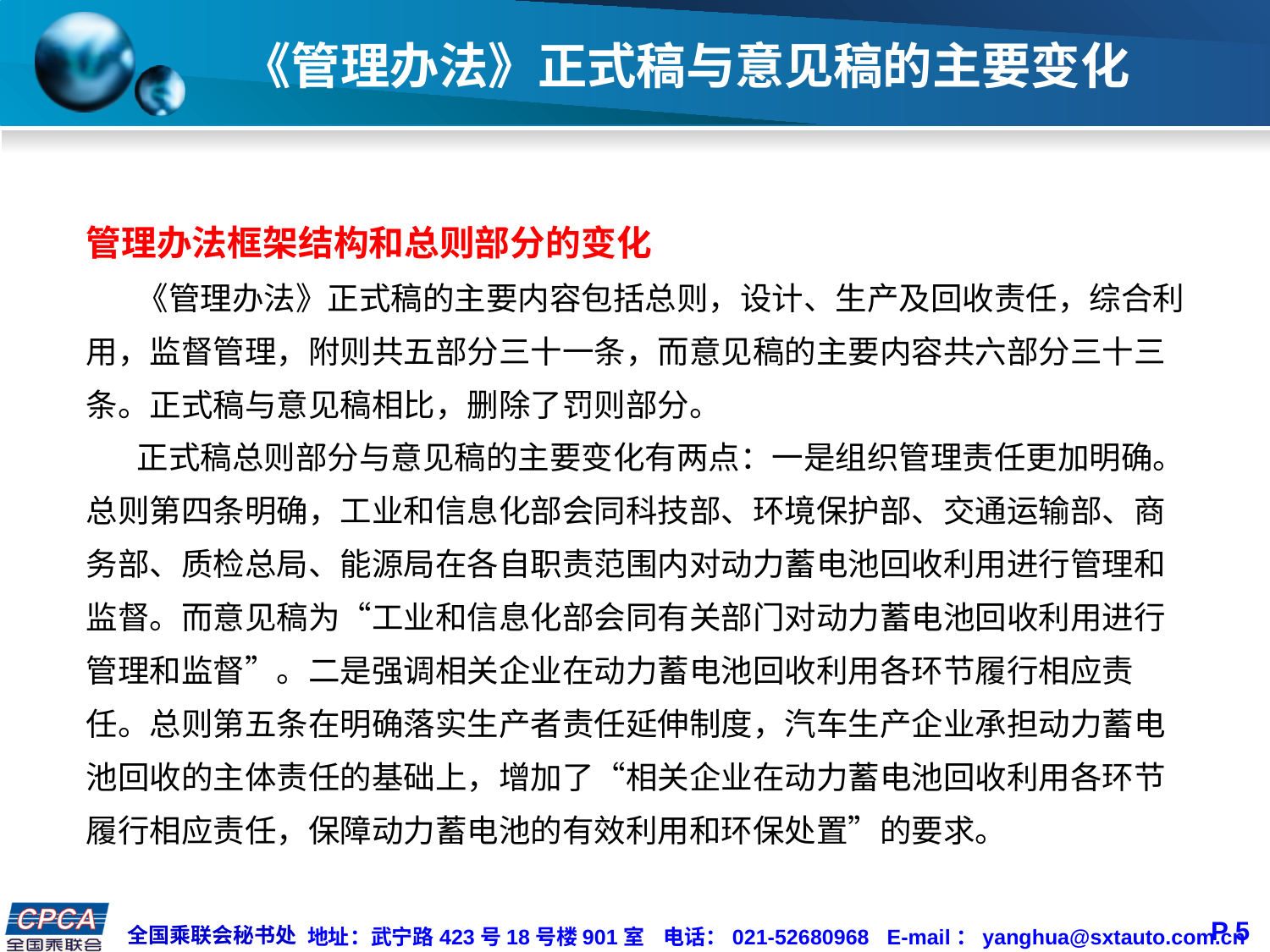

# 《管理办法》正式稿与意见稿的主要变化
管理办法框架结构和总则部分的变化
      《管理办法》正式稿的主要内容包括总则，设计、生产及回收责任，综合利用，监督管理，附则共五部分三十一条，而意见稿的主要内容共六部分三十三条。正式稿与意见稿相比，删除了罚则部分。
      正式稿总则部分与意见稿的主要变化有两点：一是组织管理责任更加明确。总则第四条明确，工业和信息化部会同科技部、环境保护部、交通运输部、商务部、质检总局、能源局在各自职责范围内对动力蓄电池回收利用进行管理和监督。而意见稿为“工业和信息化部会同有关部门对动力蓄电池回收利用进行管理和监督”。二是强调相关企业在动力蓄电池回收利用各环节履行相应责任。总则第五条在明确落实生产者责任延伸制度，汽车生产企业承担动力蓄电池回收的主体责任的基础上，增加了“相关企业在动力蓄电池回收利用各环节履行相应责任，保障动力蓄电池的有效利用和环保处置”的要求。